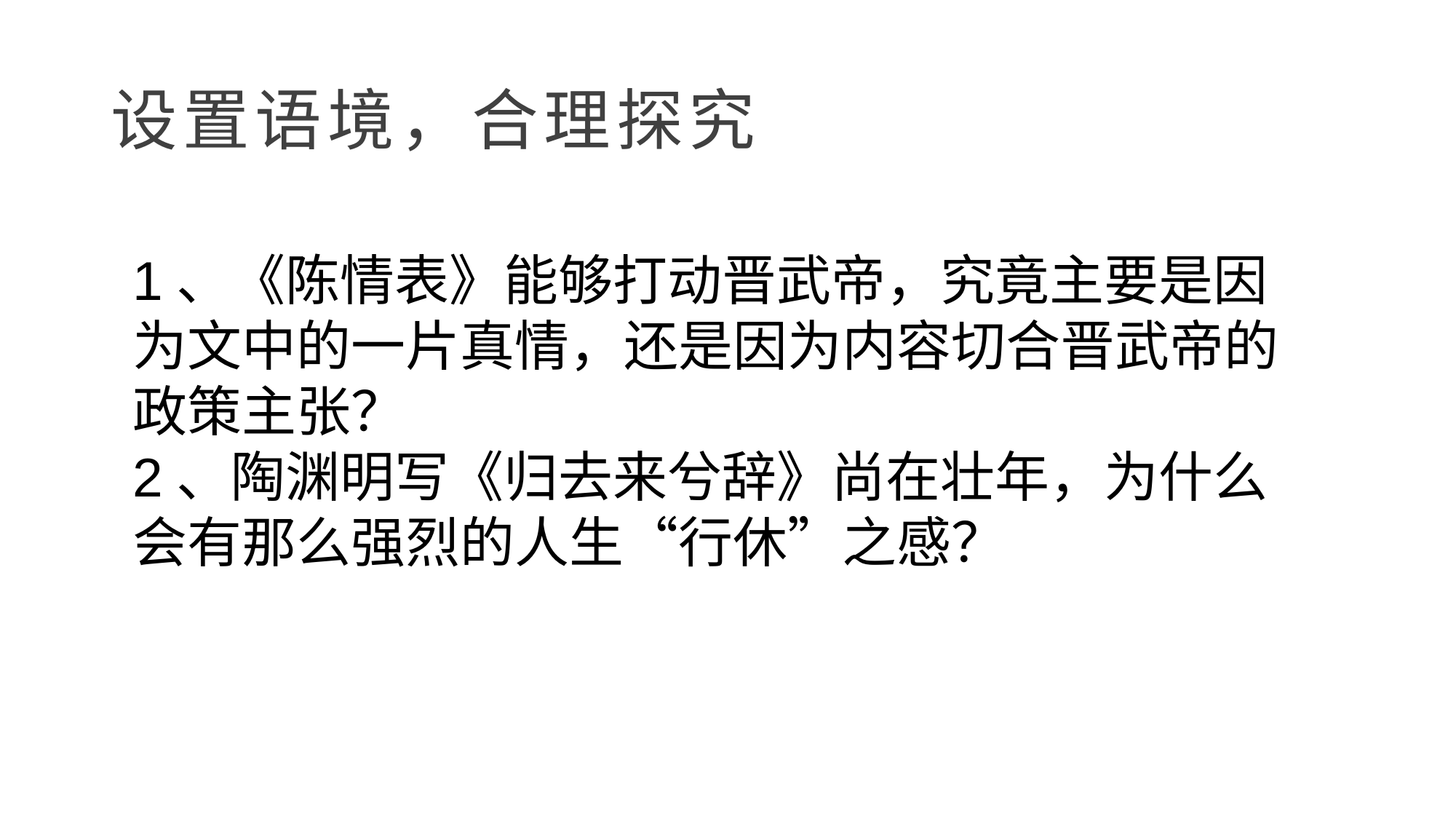

# 设置语境，合理探究
1、《陈情表》能够打动晋武帝，究竟主要是因为文中的一片真情，还是因为内容切合晋武帝的政策主张？
2、陶渊明写《归去来兮辞》尚在壮年，为什么会有那么强烈的人生“行休”之感？